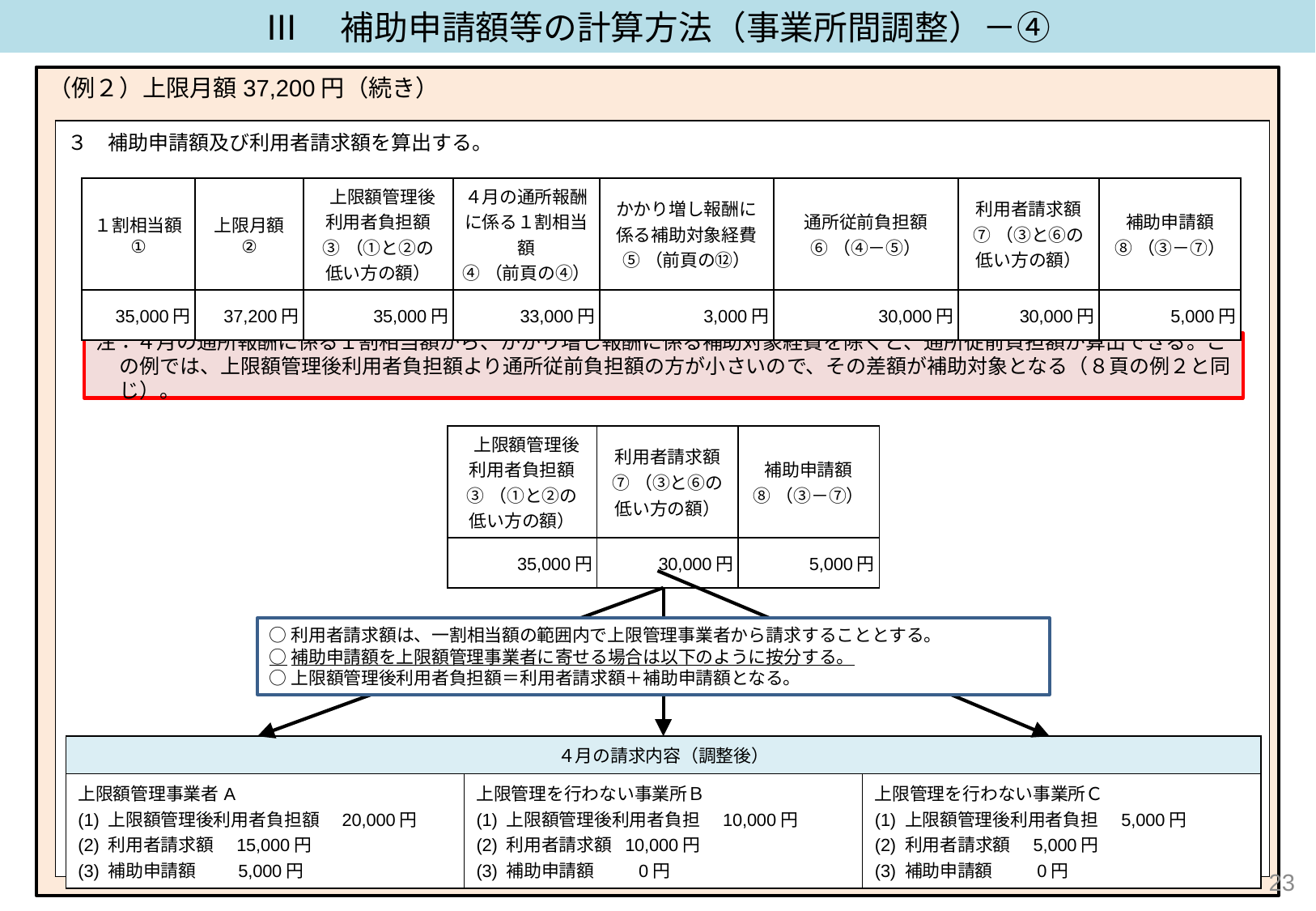

Ⅲ　補助申請額等の計算方法（事業所間調整）－④
（例２）上限月額37,200円（続き）

| ３　補助申請額及び利用者請求額を算出する。 |
| --- |
| １割相当額 ① | 上限月額 ② | 上限額管理後 利用者負担額 ③（①と②の 低い方の額） | ４月の通所報酬に係る１割相当額 ④（前頁の④） | かかり増し報酬に 係る補助対象経費 ⑤（前頁の⑫） | 通所従前負担額 ⑥（④－⑤） | 利用者請求額 ⑦（③と⑥の 低い方の額） | 補助申請額 ⑧（③－⑦） |
| --- | --- | --- | --- | --- | --- | --- | --- |
| 35,000円 | 37,200円 | 35,000円 | 33,000円 | 3,000円 | 30,000円 | 30,000円 | 5,000円 |
注：４月の通所報酬に係る１割相当額から、かかり増し報酬に係る補助対象経費を除くと、通所従前負担額が算出できる。この例では、上限額管理後利用者負担額より通所従前負担額の方が小さいので、その差額が補助対象となる（８頁の例２と同じ）。
| 上限額管理後 利用者負担額 ③（①と②の 低い方の額） | 利用者請求額 ⑦（③と⑥の 低い方の額） | 補助申請額 ⑧（③－⑦） |
| --- | --- | --- |
| 35,000円 | 30,000円 | 5,000円 |
○利用者請求額は、一割相当額の範囲内で上限管理事業者から請求することとする。
○補助申請額を上限額管理事業者に寄せる場合は以下のように按分する。
○上限額管理後利用者負担額＝利用者請求額＋補助申請額となる。
| ４月の請求内容（調整後） |  |  |
| --- | --- | --- |
| 上限額管理事業者A (1) 上限額管理後利用者負担額　20,000円 (2) 利用者請求額　15,000円 (3) 補助申請額　 5,000円 | 上限管理を行わない事業所Ｂ (1) 上限額管理後利用者負担　10,000円 (2) 利用者請求額 10,000円 (3) 補助申請額　　 0円 | 上限管理を行わない事業所Ｃ (1) 上限額管理後利用者負担　5,000円 (2) 利用者請求額　5,000円 (3) 補助申請額　　 0円 |

23